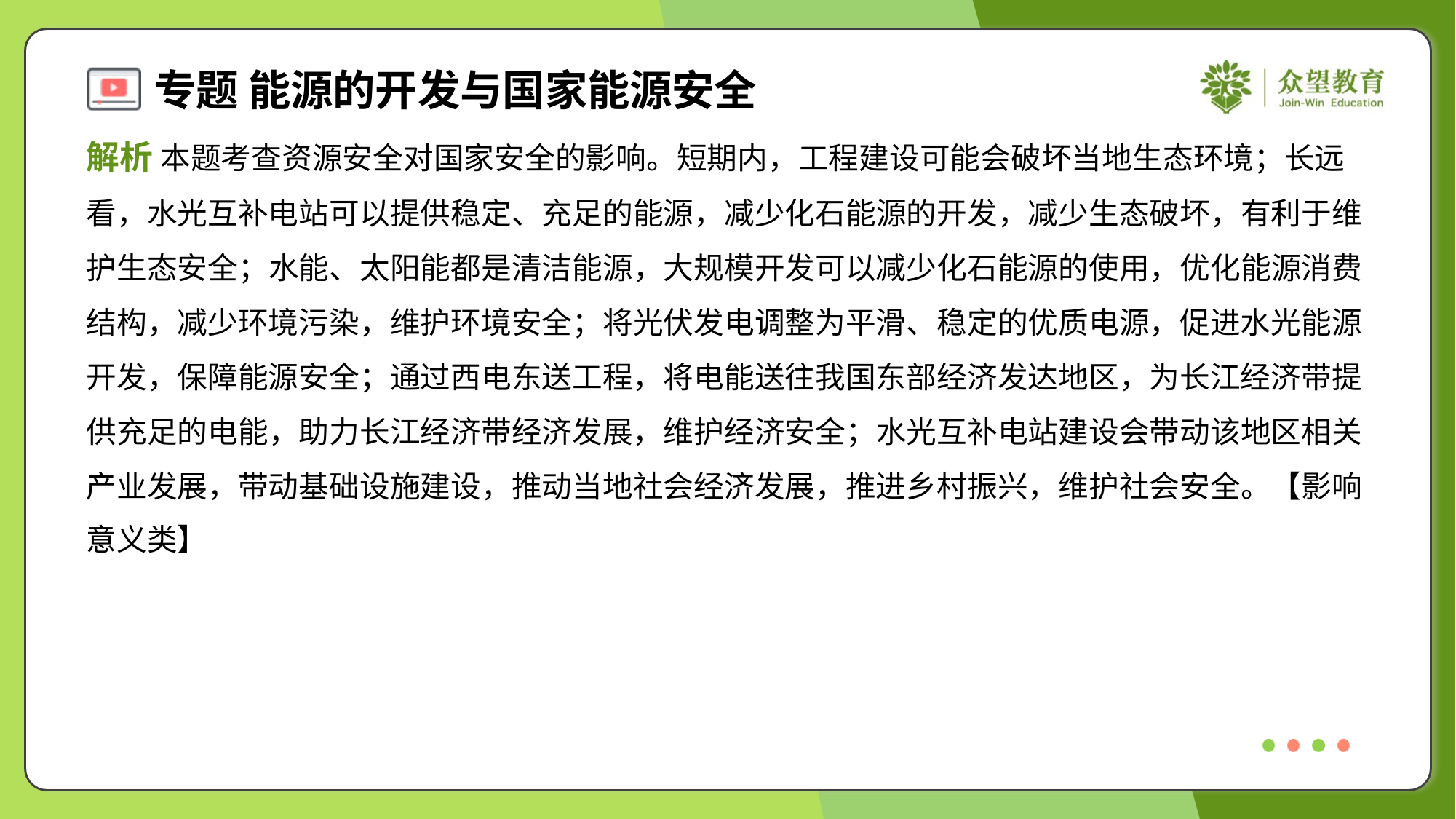

解析 本题考查资源安全对国家安全的影响。短期内，工程建设可能会破坏当地生态环境；长远
看，水光互补电站可以提供稳定、充足的能源，减少化石能源的开发，减少生态破坏，有利于维
护生态安全；水能、太阳能都是清洁能源，大规模开发可以减少化石能源的使用，优化能源消费
结构，减少环境污染，维护环境安全；将光伏发电调整为平滑、稳定的优质电源，促进水光能源
开发，保障能源安全；通过西电东送工程，将电能送往我国东部经济发达地区，为长江经济带提
供充足的电能，助力长江经济带经济发展，维护经济安全；水光互补电站建设会带动该地区相关
产业发展，带动基础设施建设，推动当地社会经济发展，推进乡村振兴，维护社会安全。【影响
意义类】